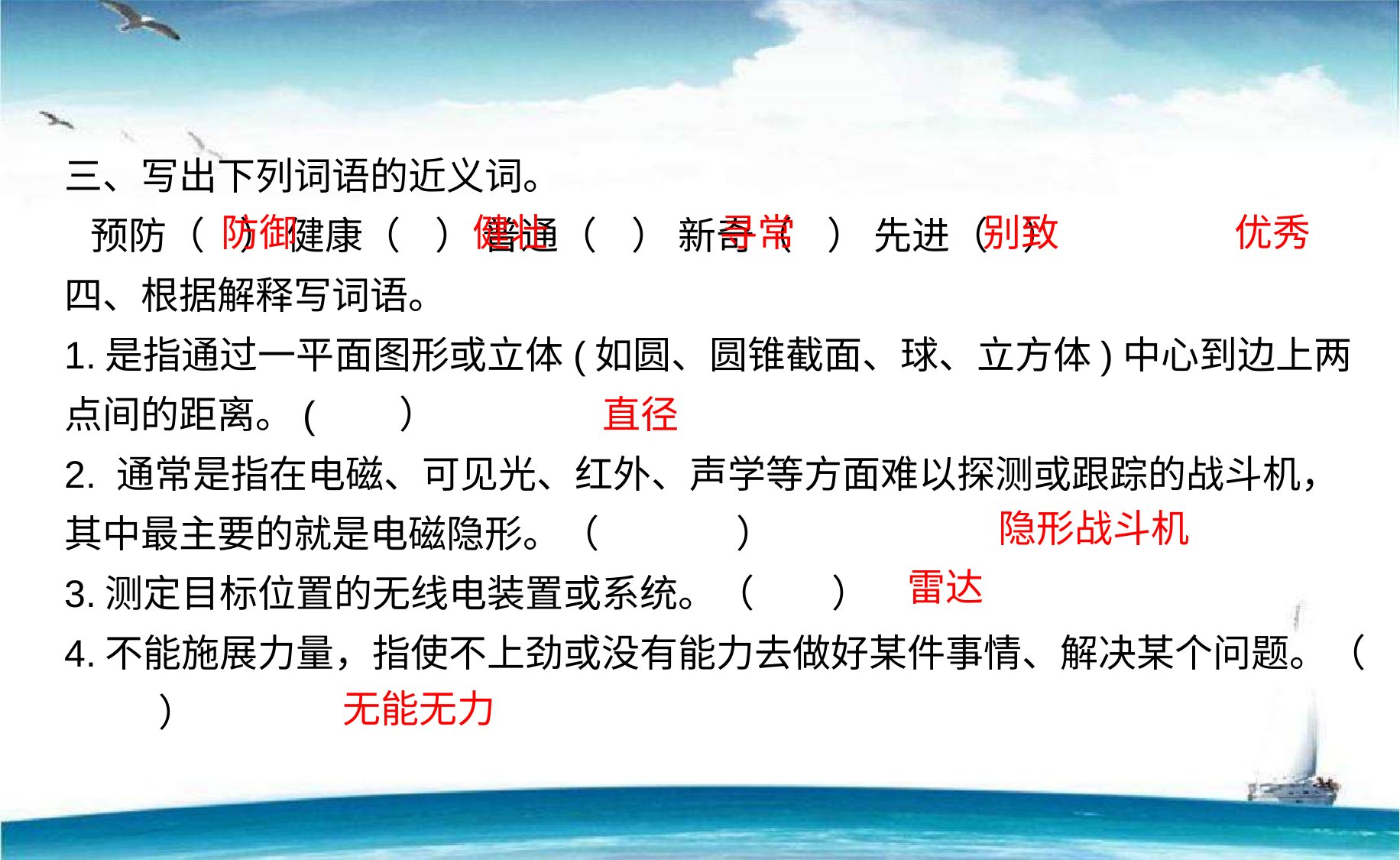

三、写出下列词语的近义词。
  预防（    ） 健康（    ） 普通（    ） 新奇（    ） 先进（    ）
四、根据解释写词语。
1.是指通过一平面图形或立体(如圆、圆锥截面、球、立方体)中心到边上两点间的距离。(       ）
2. 通常是指在电磁、可见光、红外、声学等方面难以探测或跟踪的战斗机，其中最主要的就是电磁隐形。（                ）
3.测定目标位置的无线电装置或系统。（         ）
4.不能施展力量，指使不上劲或没有能力去做好某件事情、解决某个问题。（            ）
防御
健壮
寻常
别致
优秀
直径
隐形战斗机
雷达
无能无力